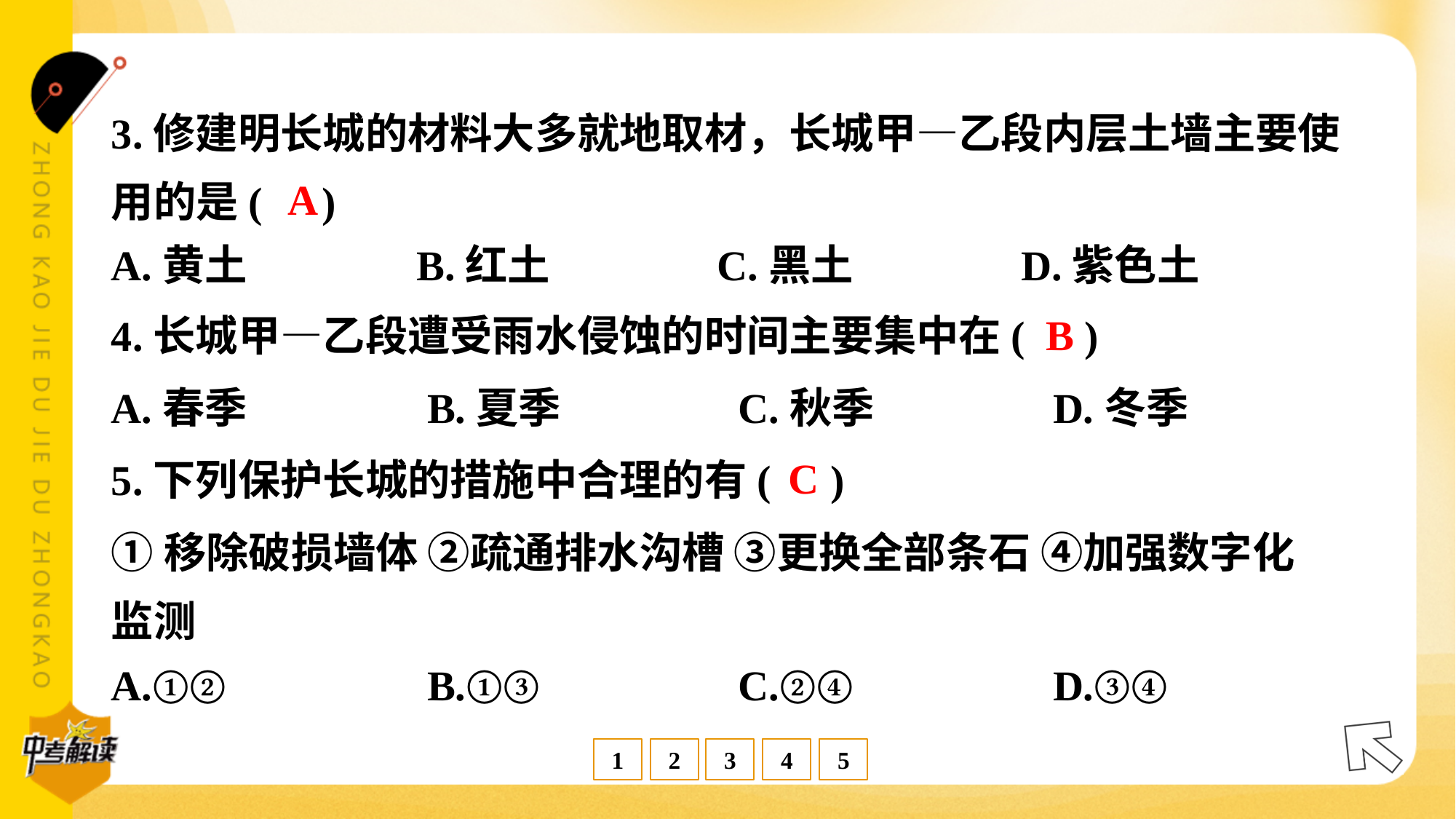

3.修建明长城的材料大多就地取材，长城甲—乙段内层土墙主要使
用的是(     )
A
A.黄土	B.红土	C.黑土	D.紫色土
B
4.长城甲—乙段遭受雨水侵蚀的时间主要集中在(     )
A.春季	B.夏季	C.秋季	D.冬季
C
5.下列保护长城的措施中合理的有(     )
①移除破损墙体 ②疏通排水沟槽 ③更换全部条石 ④加强数字化
监测
A.①②	B.①③	C.②④	D.③④